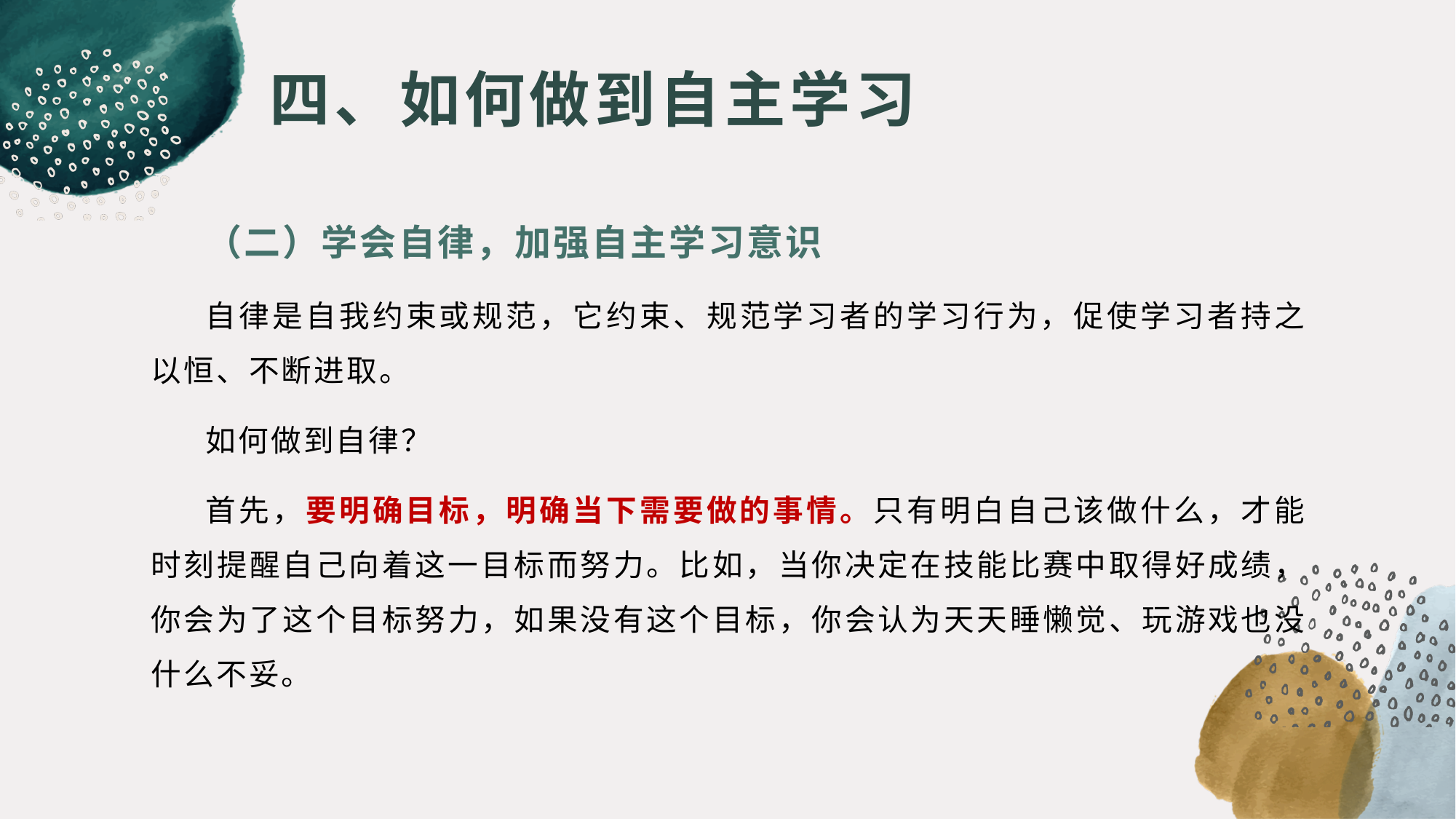

四、如何做到自主学习
（二）学会自律，加强自主学习意识
自律是自我约束或规范，它约束、规范学习者的学习行为，促使学习者持之以恒、不断进取。
如何做到自律？
首先，要明确目标，明确当下需要做的事情。只有明白自己该做什么，才能时刻提醒自己向着这一目标而努力。比如，当你决定在技能比赛中取得好成绩，你会为了这个目标努力，如果没有这个目标，你会认为天天睡懒觉、玩游戏也没什么不妥。